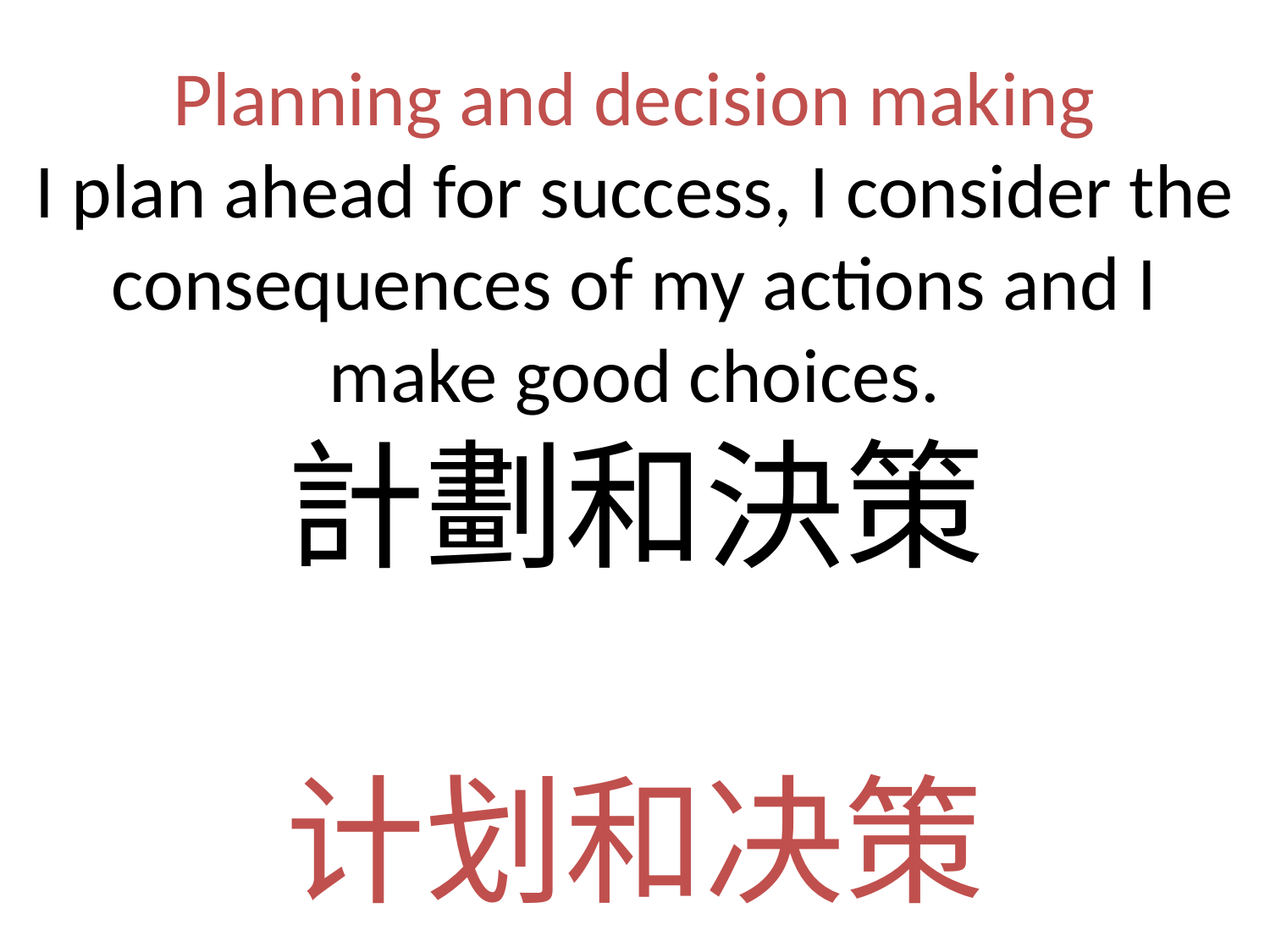

# Planning and decision making I plan ahead for success, I consider the consequences of my actions and I make good choices. 計劃和決策 计划和决策